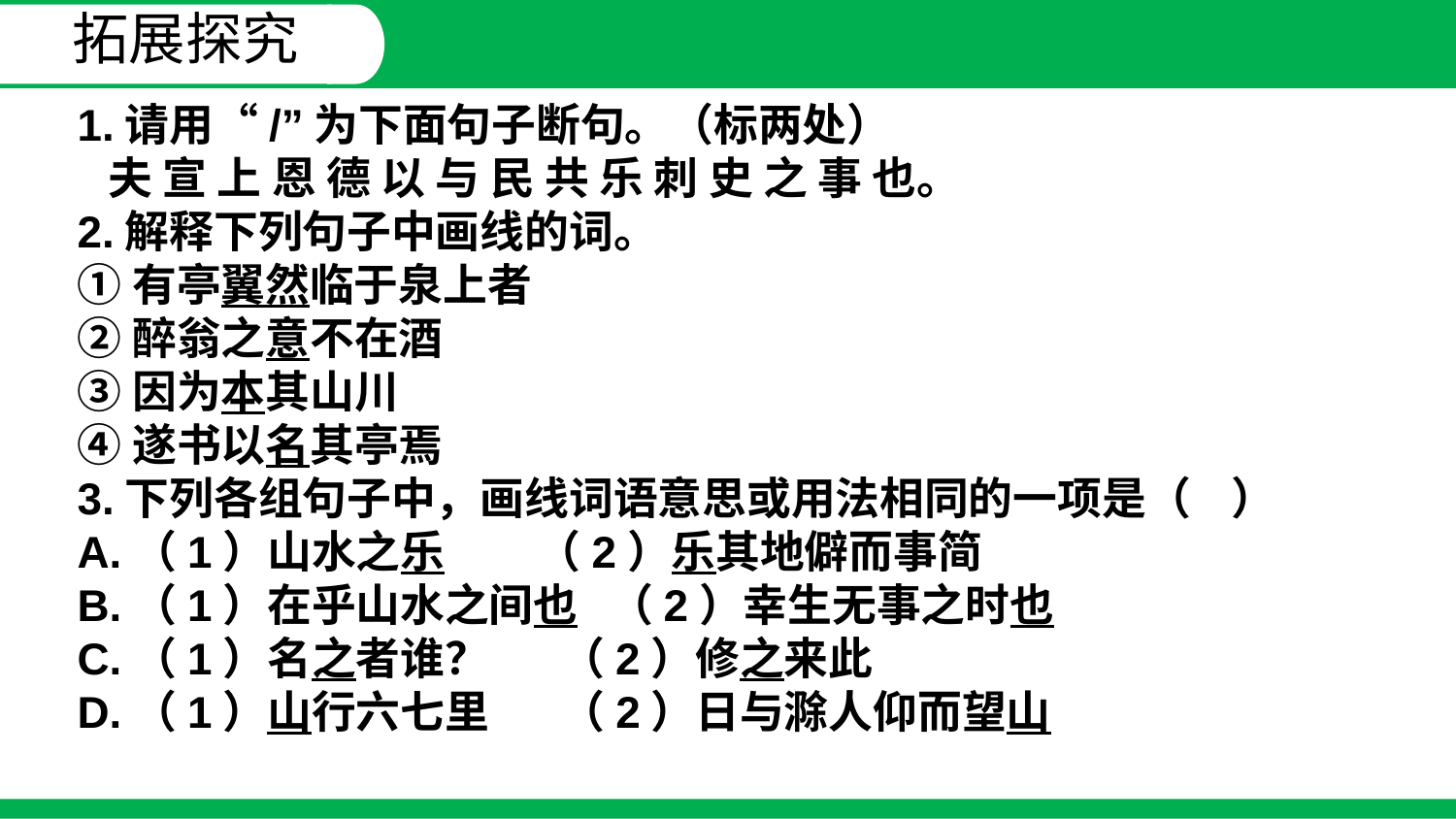

拓展探究
1.请用“/”为下面句子断句。（标两处）
  夫 宣 上 恩 德 以 与 民 共 乐 刺 史 之 事 也。
2.解释下列句子中画线的词。
①有亭翼然临于泉上者
②醉翁之意不在酒
③因为本其山川
④遂书以名其亭焉
3.下列各组句子中，画线词语意思或用法相同的一项是（    ）
A.（1）山水之乐         （2）乐其地僻而事简
B.（1）在乎山水之间也   （2）幸生无事之时也
C.（1）名之者谁？       （2）修之来此
D.（1）山行六七里       （2）日与滁人仰而望山